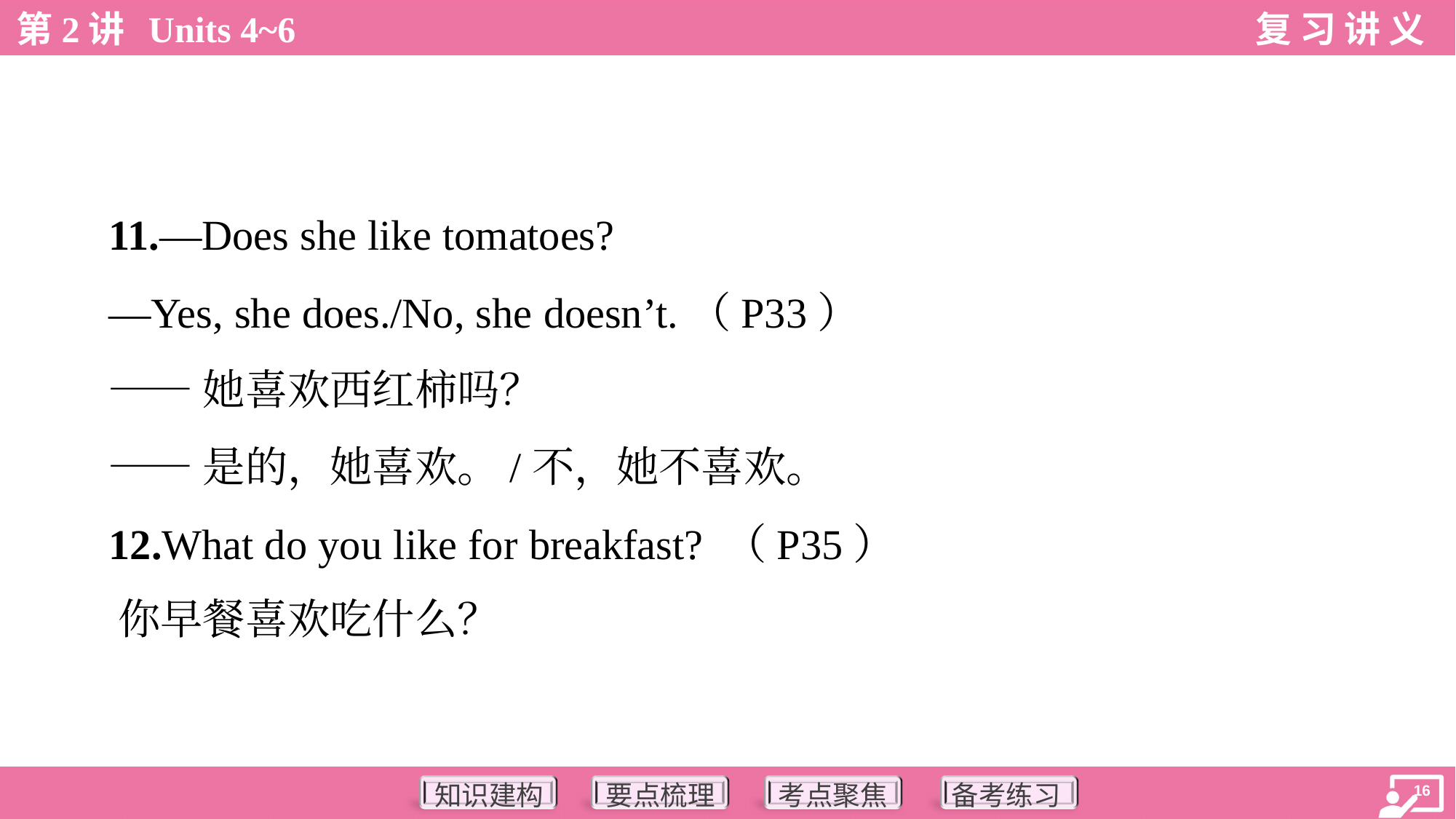

11.—Does she like tomatoes?
    —Yes, she does./No, she doesn’t.（P33）
    ——她喜欢西红柿吗？
    ——是的，她喜欢。/不，她不喜欢。
    12.What do you like for breakfast? （P35）
    你早餐喜欢吃什么？